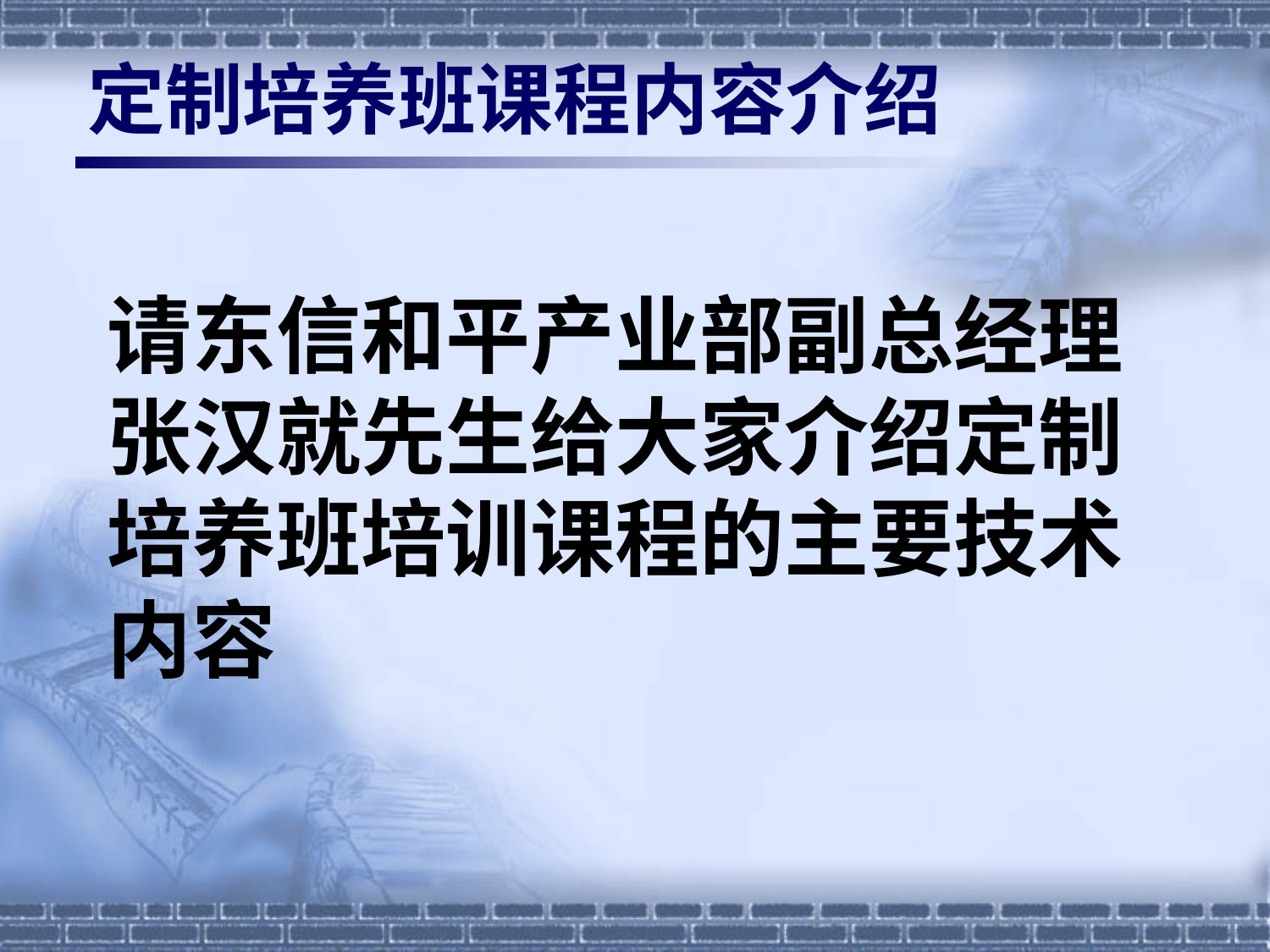

# 定制培养班课程内容介绍
请东信和平产业部副总经理张汉就先生给大家介绍定制培养班培训课程的主要技术内容